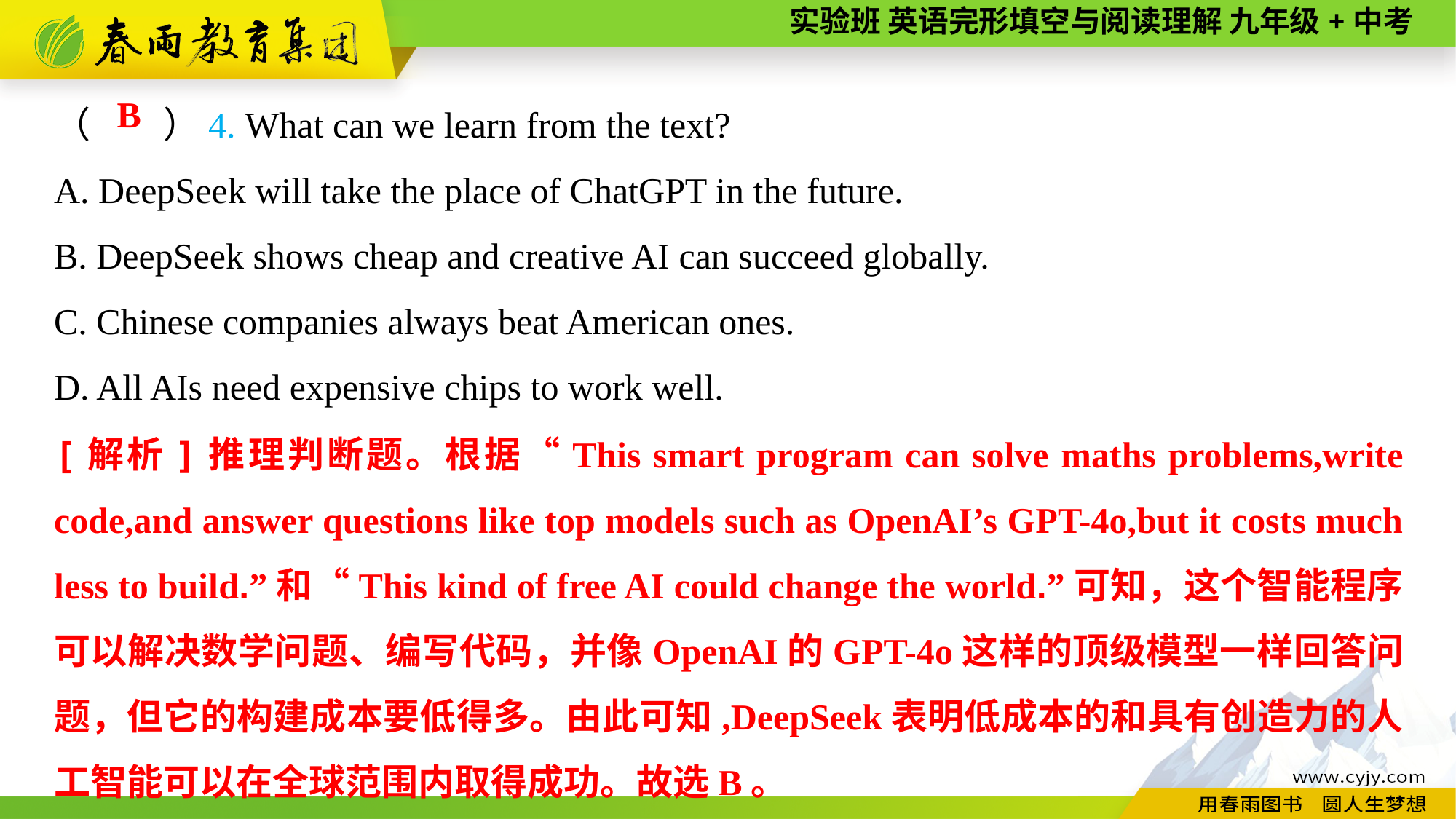

（　　）4. What can we learn from the text?
A. DeepSeek will take the place of ChatGPT in the future.
B. DeepSeek shows cheap and creative AI can succeed globally.
C. Chinese companies always beat American ones.
D. All AIs need expensive chips to work well.
B
[解析]推理判断题。根据“This smart program can solve maths problems,write code,and answer questions like top models such as OpenAI’s GPT-4o,but it costs much less to build.”和“This kind of free AI could change the world.”可知，这个智能程序可以解决数学问题、编写代码，并像OpenAI的GPT-4o这样的顶级模型一样回答问题，但它的构建成本要低得多。由此可知,DeepSeek表明低成本的和具有创造力的人工智能可以在全球范围内取得成功。故选B。